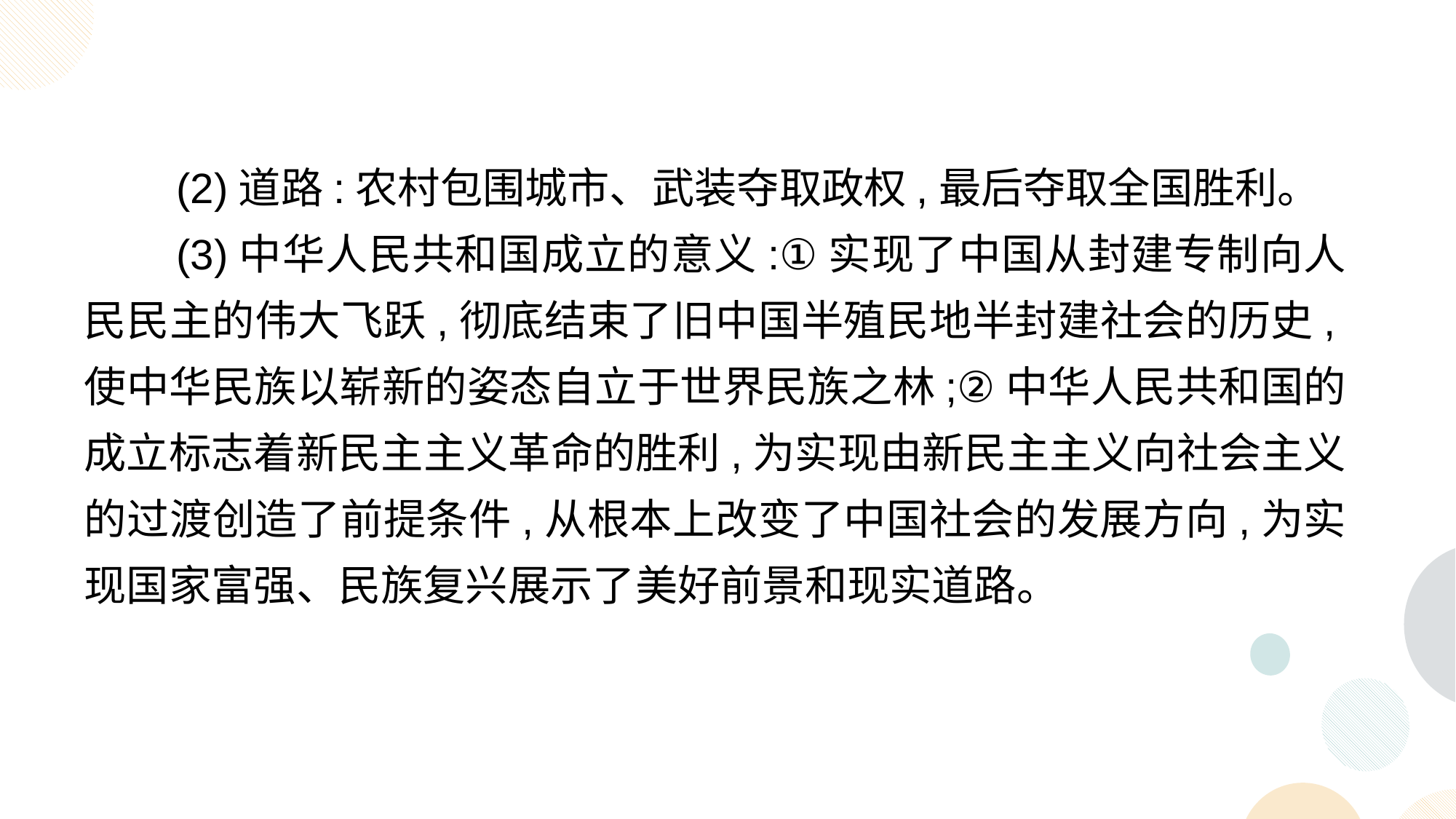

(2)道路:农村包围城市、武装夺取政权,最后夺取全国胜利。
(3)中华人民共和国成立的意义:①实现了中国从封建专制向人民民主的伟大飞跃,彻底结束了旧中国半殖民地半封建社会的历史,使中华民族以崭新的姿态自立于世界民族之林;②中华人民共和国的成立标志着新民主主义革命的胜利,为实现由新民主主义向社会主义的过渡创造了前提条件,从根本上改变了中国社会的发展方向,为实现国家富强、民族复兴展示了美好前景和现实道路。